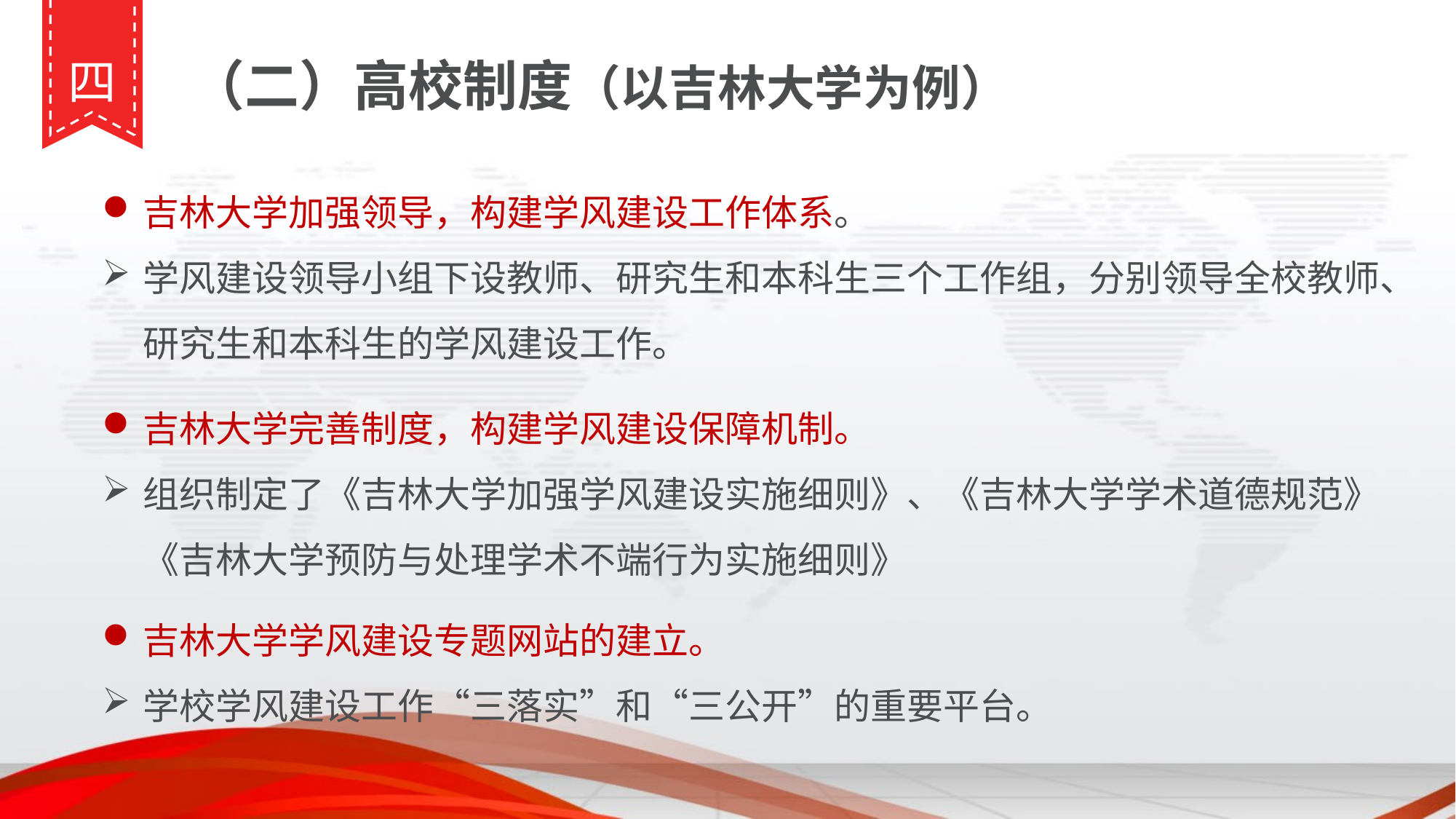

四
（二）高校制度（以吉林大学为例）
吉林大学加强领导，构建学风建设工作体系。
学风建设领导小组下设教师、研究生和本科生三个工作组，分别领导全校教师、研究生和本科生的学风建设工作。
吉林大学完善制度，构建学风建设保障机制。
组织制定了《吉林大学加强学风建设实施细则》、《吉林大学学术道德规范》《吉林大学预防与处理学术不端行为实施细则》

吉林大学学风建设专题网站的建立。
学校学风建设工作“三落实”和“三公开”的重要平台。